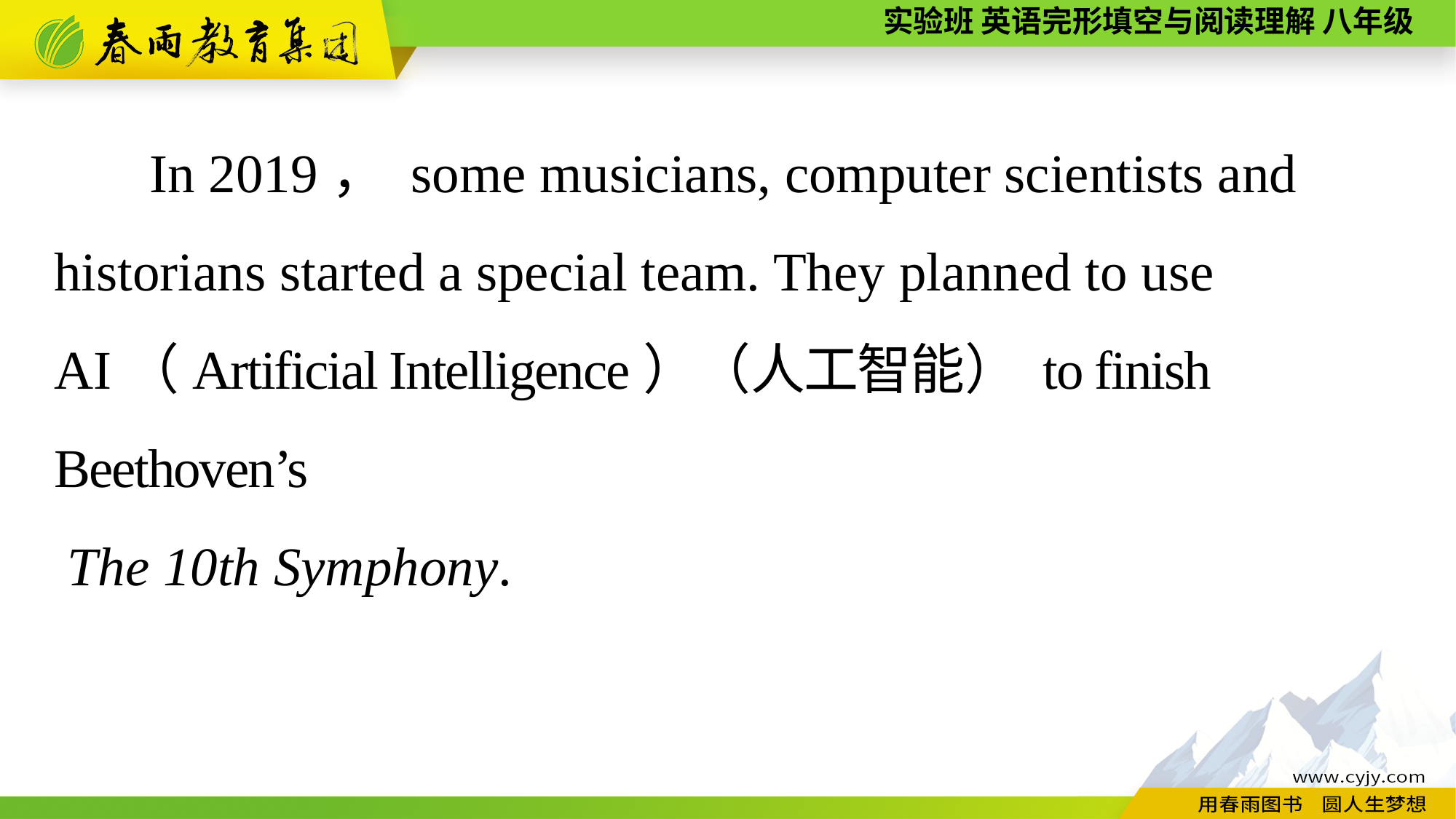

In 2019， some musicians, computer scientists and historians started a special team. They planned to use AI（Artificial Intelligence）（人工智能） to finish Beethoven’s
 The 10th Symphony.